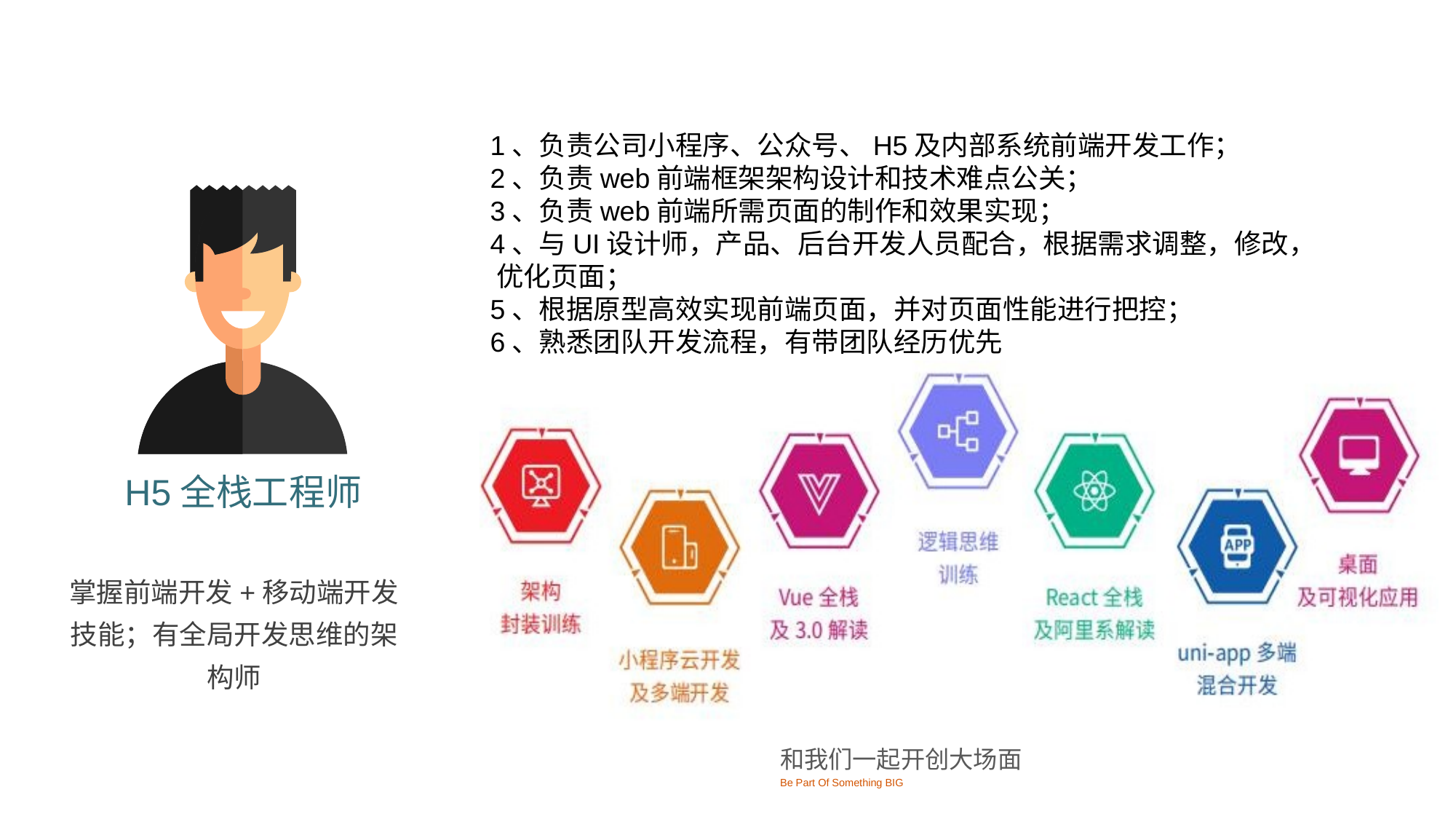

1、负责公司小程序、公众号、H5及内部系统前端开发工作；
2、负责web前端框架架构设计和技术难点公关；
3、负责web前端所需页面的制作和效果实现；
4、与UI设计师，产品、后台开发人员配合，根据需求调整，修改，  优化页面；
5、根据原型高效实现前端页面，并对页面性能进行把控；
6、熟悉团队开发流程，有带团队经历优先

H5全栈工程师
掌握前端开发+移动端开发技能；有全局开发思维的架构师
和我们一起开创大场面
Be Part Of Something BIG